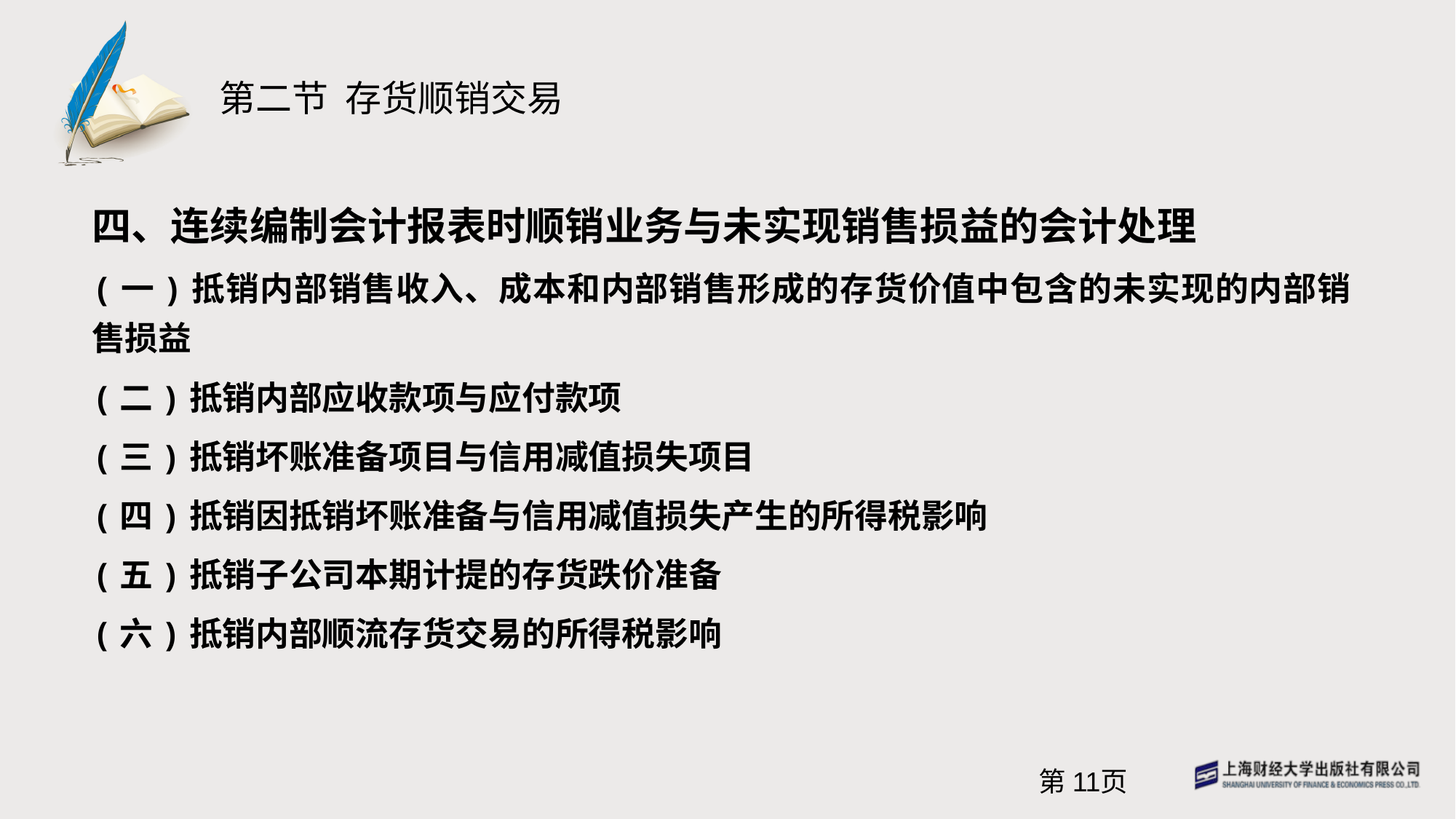

# 第二节  存货顺销交易
四、连续编制会计报表时顺销业务与未实现销售损益的会计处理
(一)抵销内部销售收入、成本和内部销售形成的存货价值中包含的未实现的内部销售损益
(二)抵销内部应收款项与应付款项
(三)抵销坏账准备项目与信用减值损失项目
(四)抵销因抵销坏账准备与信用减值损失产生的所得税影响
(五)抵销子公司本期计提的存货跌价准备
(六)抵销内部顺流存货交易的所得税影响

11